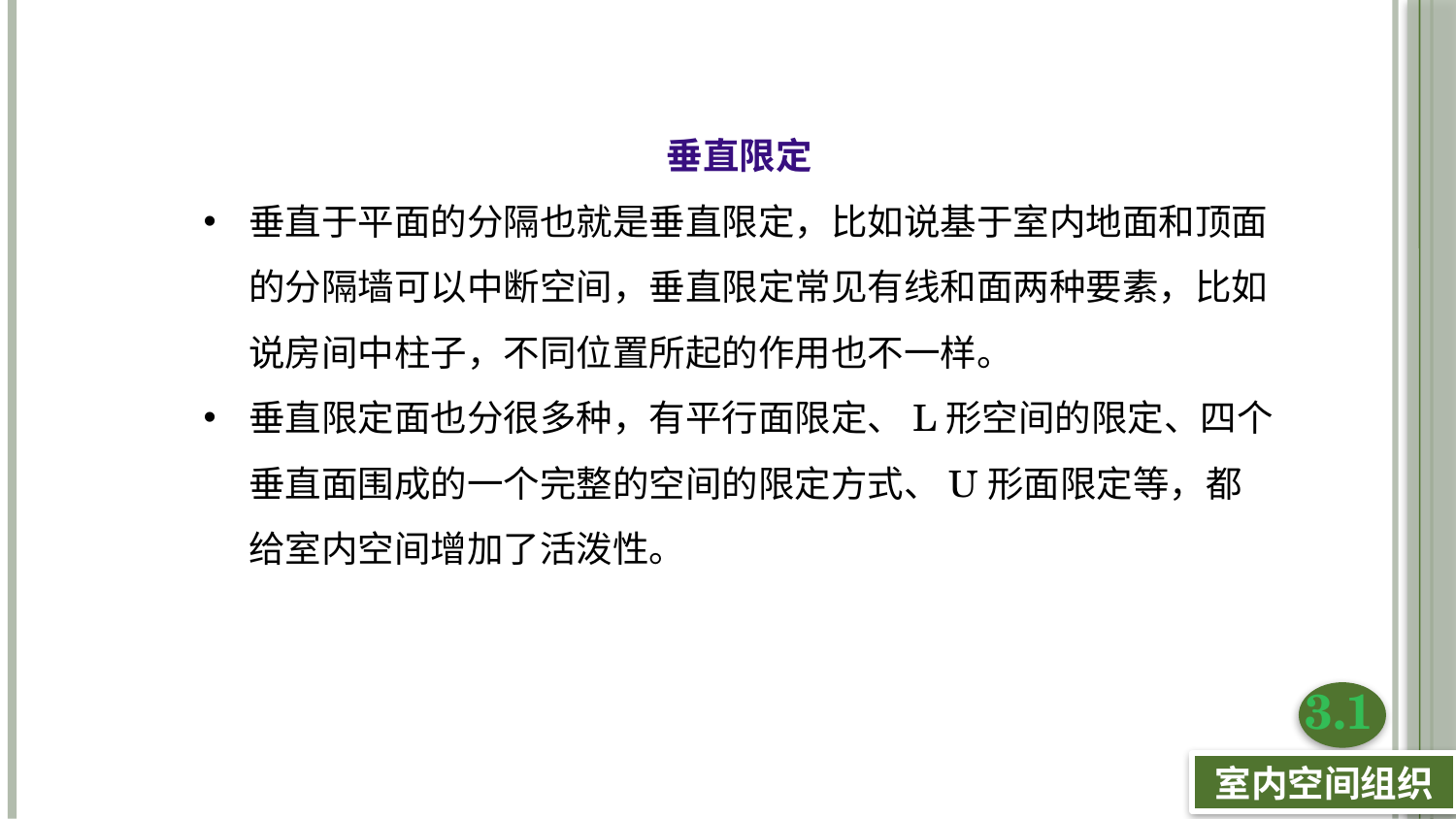

垂直限定
垂直于平面的分隔也就是垂直限定，比如说基于室内地面和顶面的分隔墙可以中断空间，垂直限定常见有线和面两种要素，比如说房间中柱子，不同位置所起的作用也不一样。
垂直限定面也分很多种，有平行面限定、L形空间的限定、四个垂直面围成的一个完整的空间的限定方式、U形面限定等，都给室内空间增加了活泼性。
3.1
室内空间组织